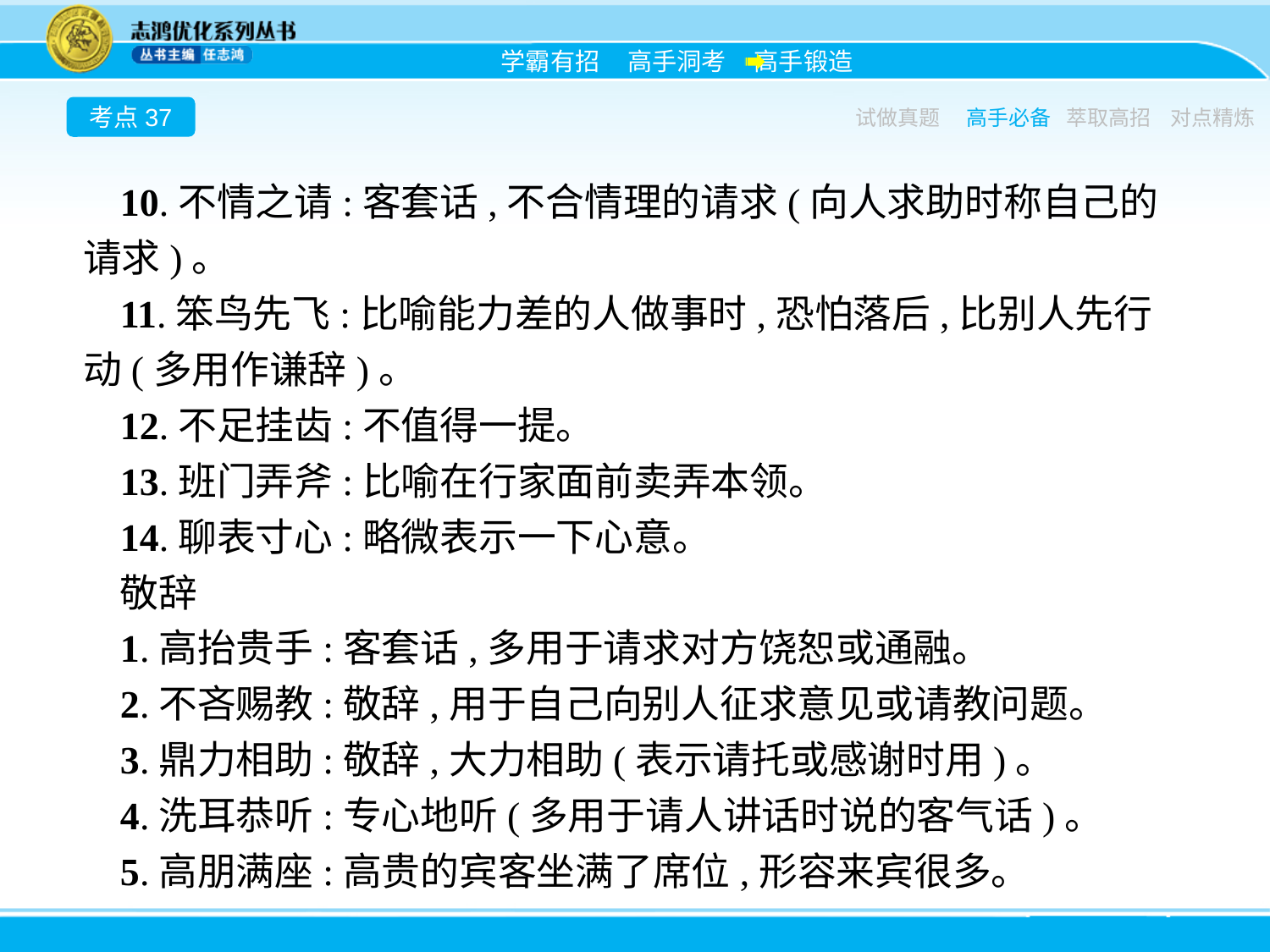

考点37
试做真题
高手必备
萃取高招
对点精炼
10.不情之请:客套话,不合情理的请求(向人求助时称自己的请求)。
11.笨鸟先飞:比喻能力差的人做事时,恐怕落后,比别人先行动(多用作谦辞)。
12.不足挂齿:不值得一提。
13.班门弄斧:比喻在行家面前卖弄本领。
14.聊表寸心:略微表示一下心意。
敬辞
1.高抬贵手:客套话,多用于请求对方饶恕或通融。
2.不吝赐教:敬辞,用于自己向别人征求意见或请教问题。
3.鼎力相助:敬辞,大力相助(表示请托或感谢时用)。
4.洗耳恭听:专心地听(多用于请人讲话时说的客气话)。
5.高朋满座:高贵的宾客坐满了席位,形容来宾很多。